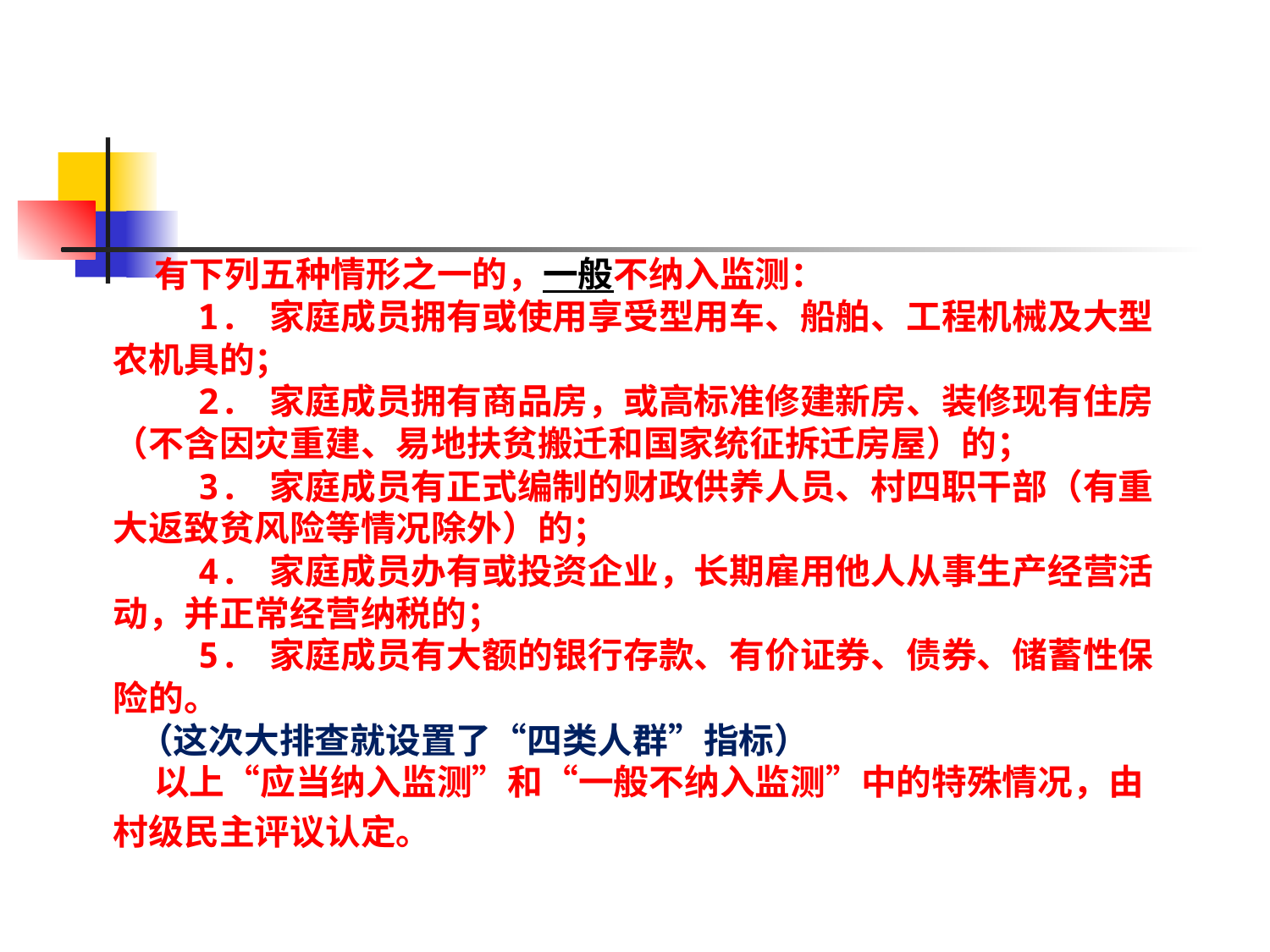

有下列五种情形之一的，一般不纳入监测：
    1. 家庭成员拥有或使用享受型用车、船舶、工程机械及大型农机具的；
    2. 家庭成员拥有商品房，或高标准修建新房、装修现有住房（不含因灾重建、易地扶贫搬迁和国家统征拆迁房屋）的；
    3. 家庭成员有正式编制的财政供养人员、村四职干部（有重大返致贫风险等情况除外）的；
    4. 家庭成员办有或投资企业，长期雇用他人从事生产经营活动，并正常经营纳税的；
    5. 家庭成员有大额的银行存款、有价证券、债券、储蓄性保险的。
  （这次大排查就设置了“四类人群”指标）
    以上“应当纳入监测”和“一般不纳入监测”中的特殊情况，由村级民主评议认定。